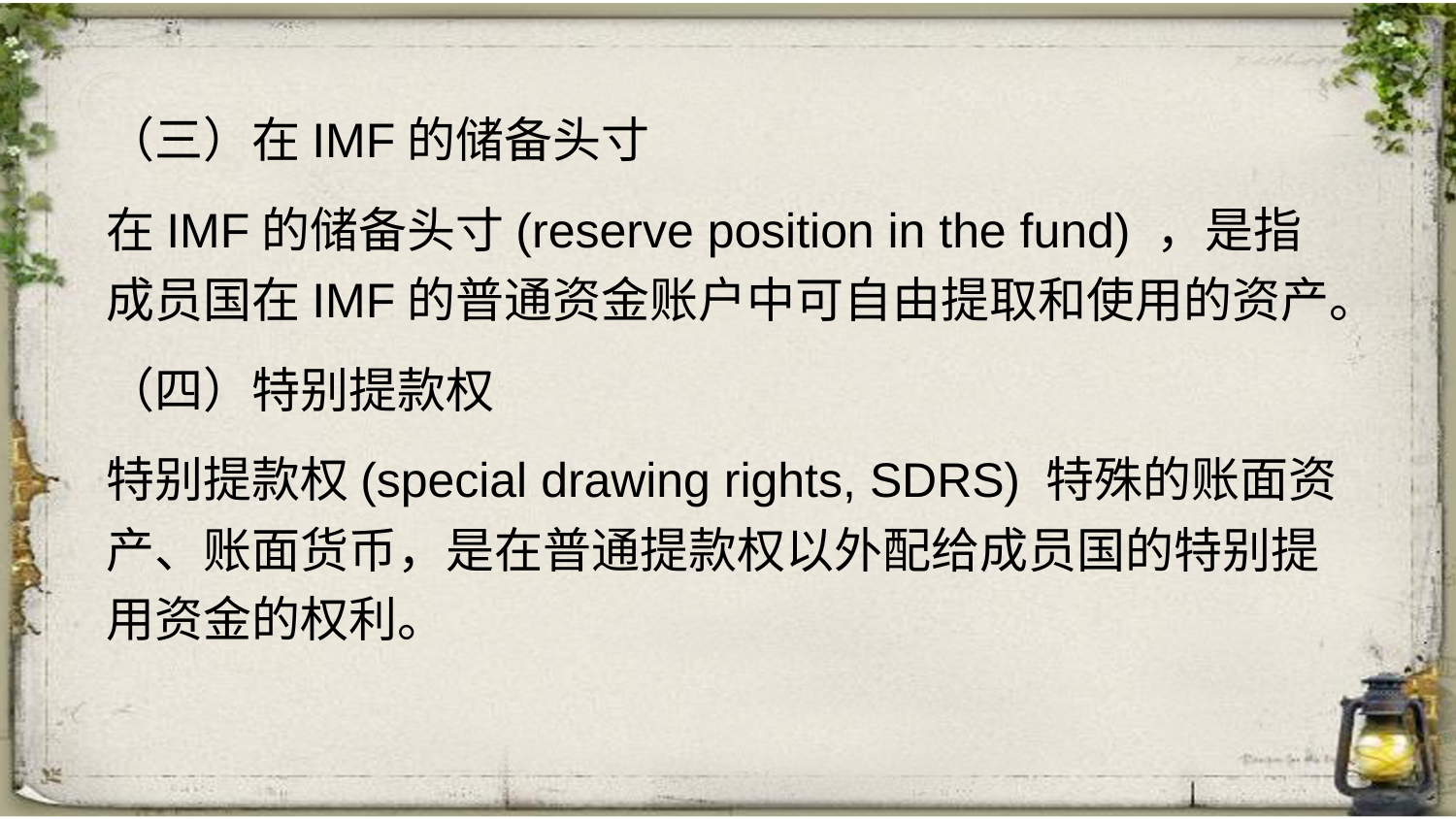

（三）在IMF的储备头寸
在IMF的储备头寸(reserve position in the fund) ，是指成员国在IMF的普通资金账户中可自由提取和使用的资产。
（四）特别提款权
特别提款权(special drawing rights, SDRS) 特殊的账面资产、账面货币，是在普通提款权以外配给成员国的特别提用资金的权利。